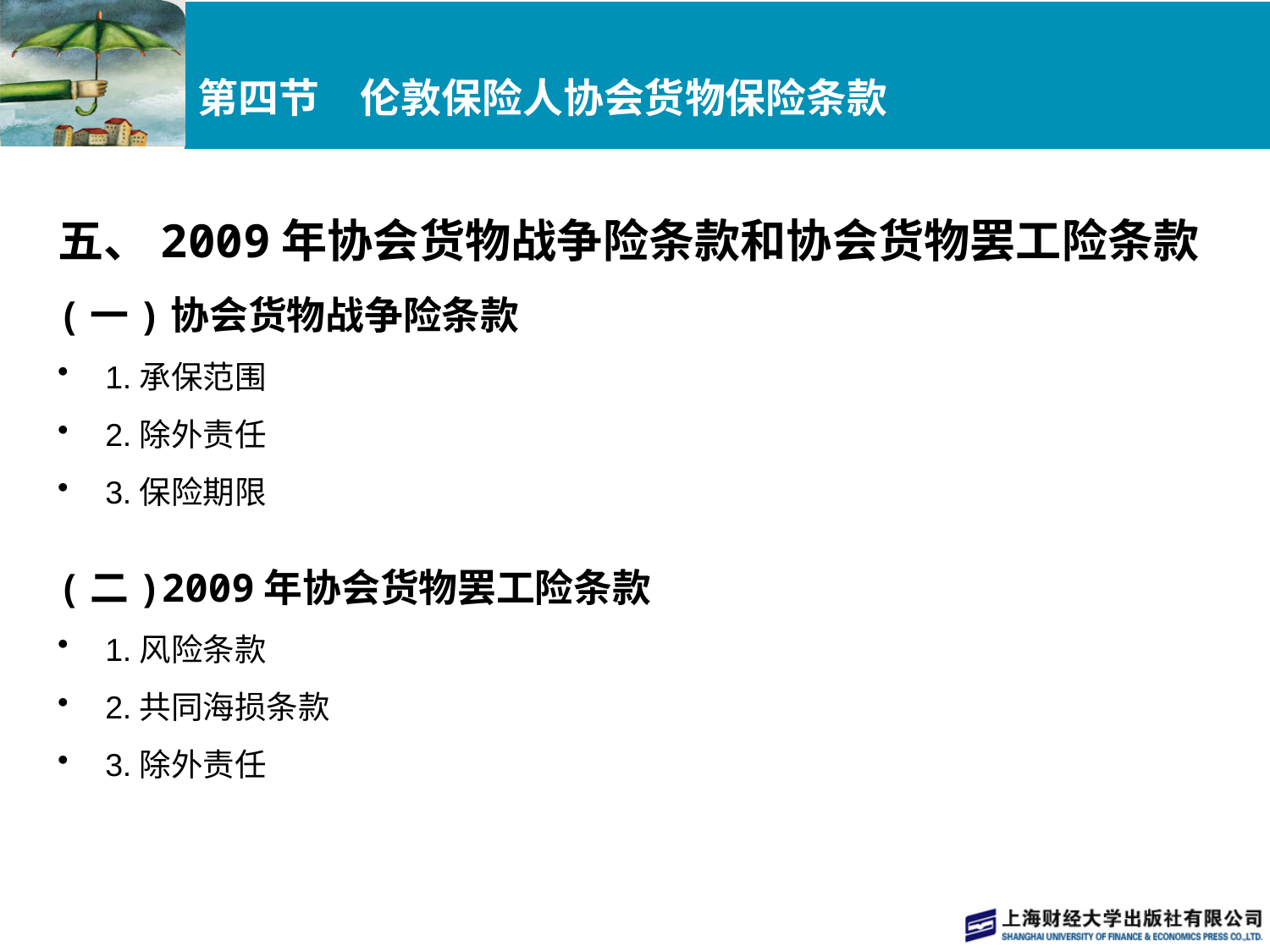

# 第四节　伦敦保险人协会货物保险条款
五、2009年协会货物战争险条款和协会货物罢工险条款
(一)协会货物战争险条款
1.承保范围
2.除外责任
3.保险期限

(二)2009年协会货物罢工险条款
1.风险条款
2.共同海损条款
3.除外责任